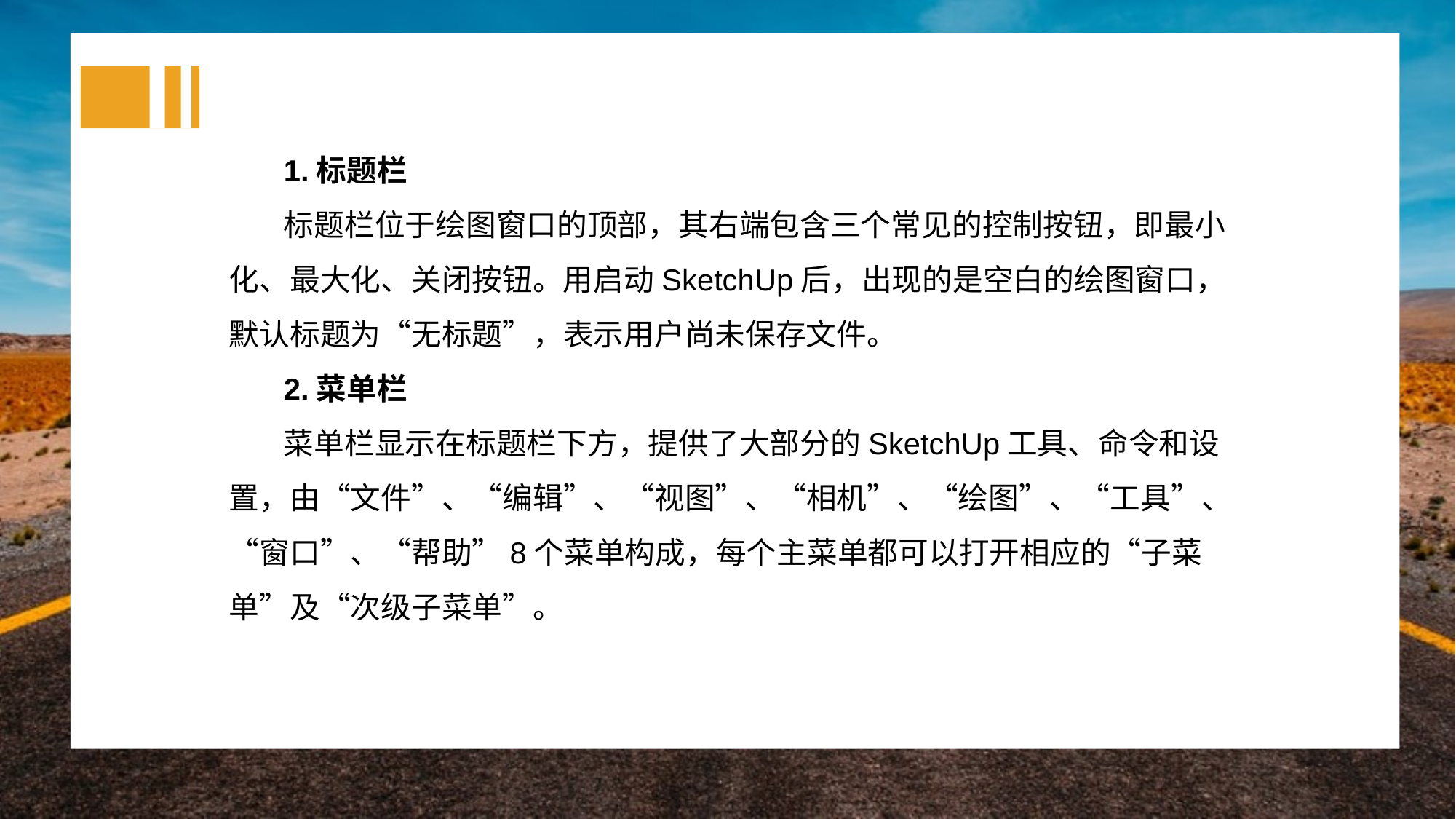

1.标题栏
标题栏位于绘图窗口的顶部，其右端包含三个常见的控制按钮，即最小化、最大化、关闭按钮。用启动SketchUp后，出现的是空白的绘图窗口，默认标题为“无标题”，表示用户尚未保存文件。
2.菜单栏
菜单栏显示在标题栏下方，提供了大部分的SketchUp工具、命令和设置，由“文件”、“编辑”、“视图”、“相机”、“绘图”、“工具”、“窗口”、“帮助”8个菜单构成，每个主菜单都可以打开相应的“子菜单”及“次级子菜单”。